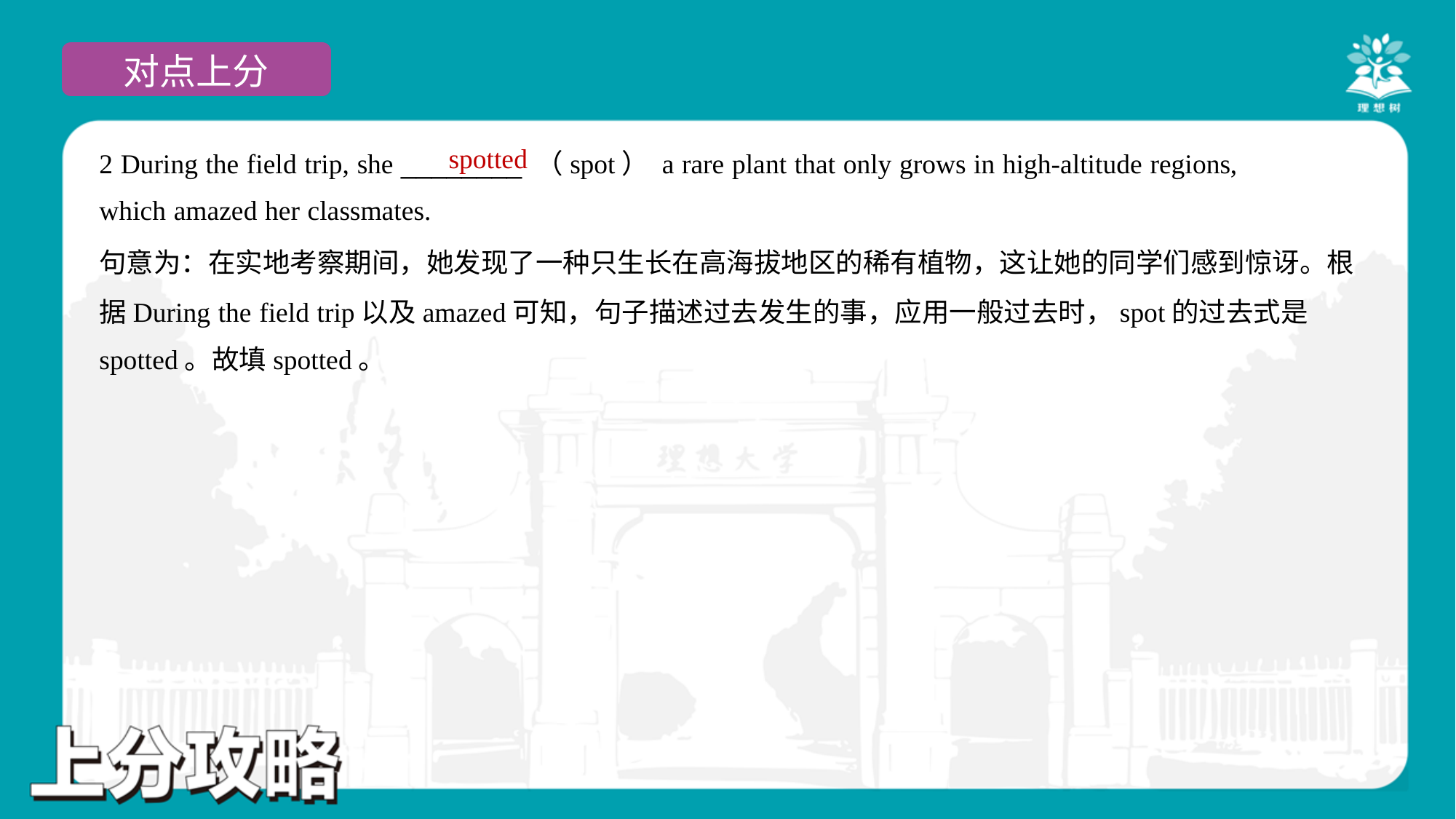

spotted
2 During the field trip, she ________ （spot） a rare plant that only grows in high-altitude regions,
which amazed her classmates.
句意为：在实地考察期间，她发现了一种只生长在高海拔地区的稀有植物，这让她的同学们感到惊讶。根
据During the field trip以及amazed可知，句子描述过去发生的事，应用一般过去时，spot的过去式是
spotted。故填spotted。